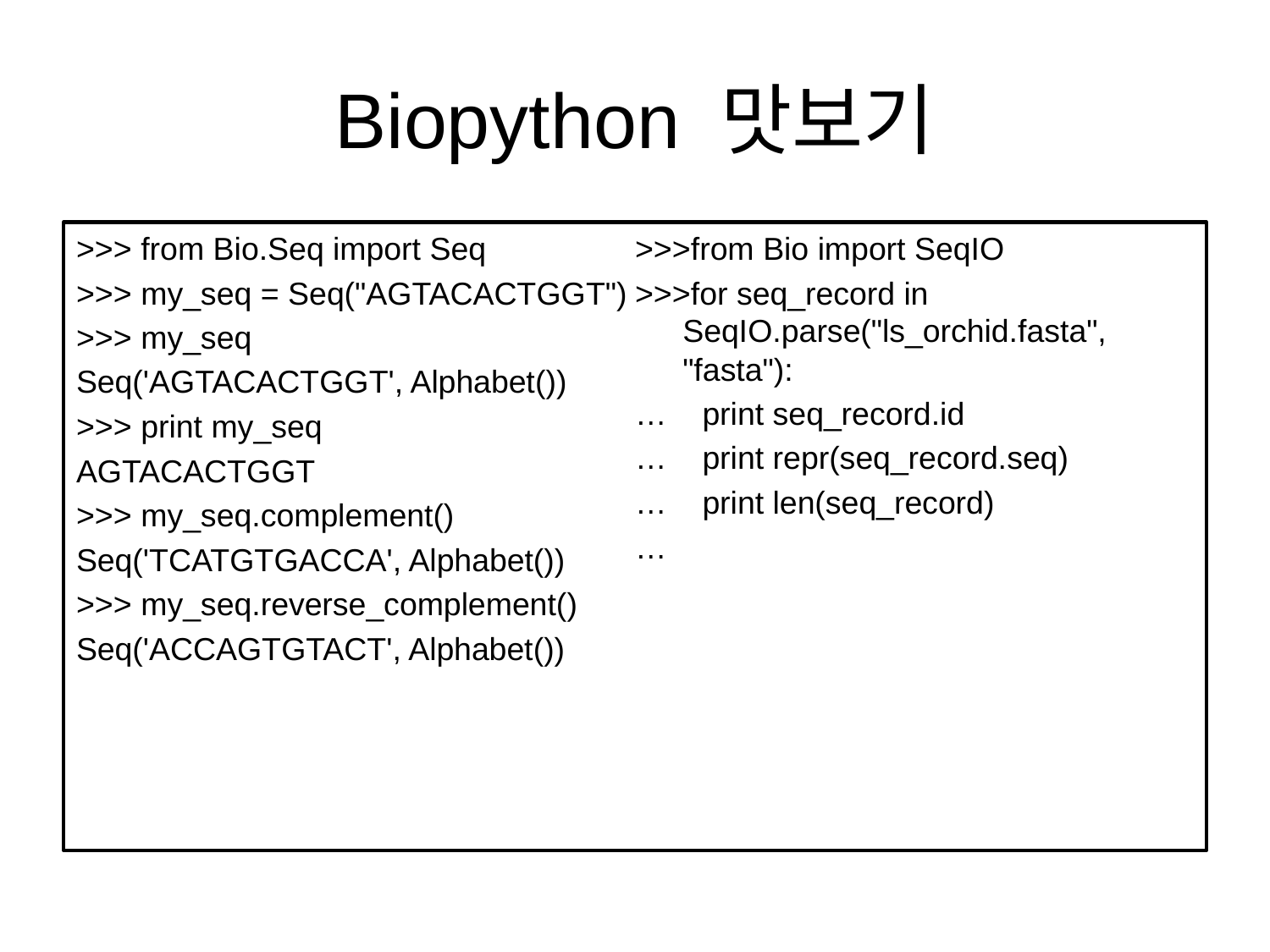

# Biopython 맛보기
>>> from Bio.Seq import Seq
>>> my_seq = Seq("AGTACACTGGT")
>>> my_seq
Seq('AGTACACTGGT', Alphabet())
>>> print my_seq
AGTACACTGGT
>>> my_seq.complement()
Seq('TCATGTGACCA', Alphabet())
>>> my_seq.reverse_complement()
Seq('ACCAGTGTACT', Alphabet())

>>>from Bio import SeqIO
>>>for seq_record in SeqIO.parse("ls_orchid.fasta", "fasta"):
…    print seq_record.id
…    print repr(seq_record.seq)
…    print len(seq_record)
…